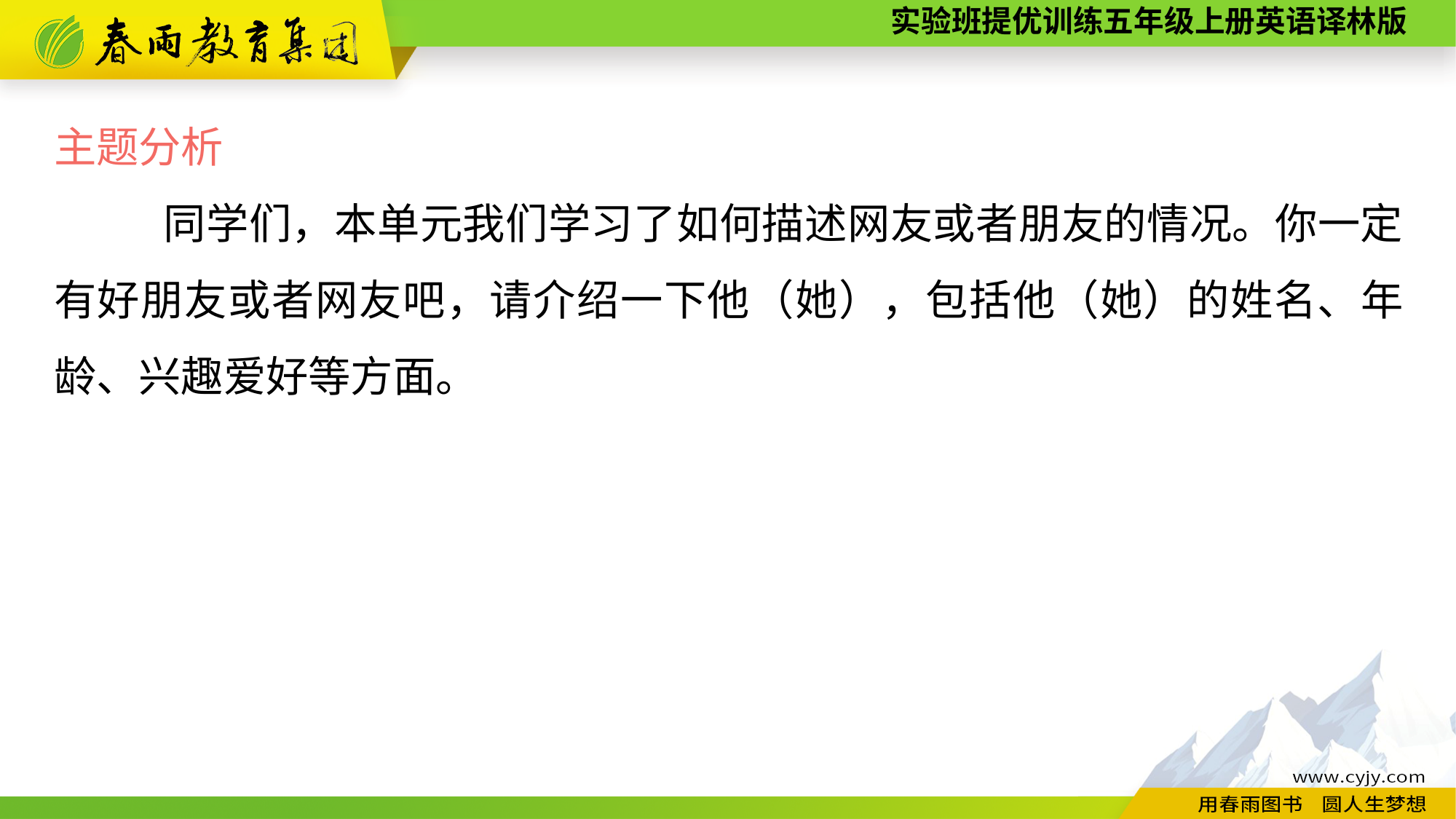

主题分析
	同学们，本单元我们学习了如何描述网友或者朋友的情况。你一定有好朋友或者网友吧，请介绍一下他（她），包括他（她）的姓名、年龄、兴趣爱好等方面。